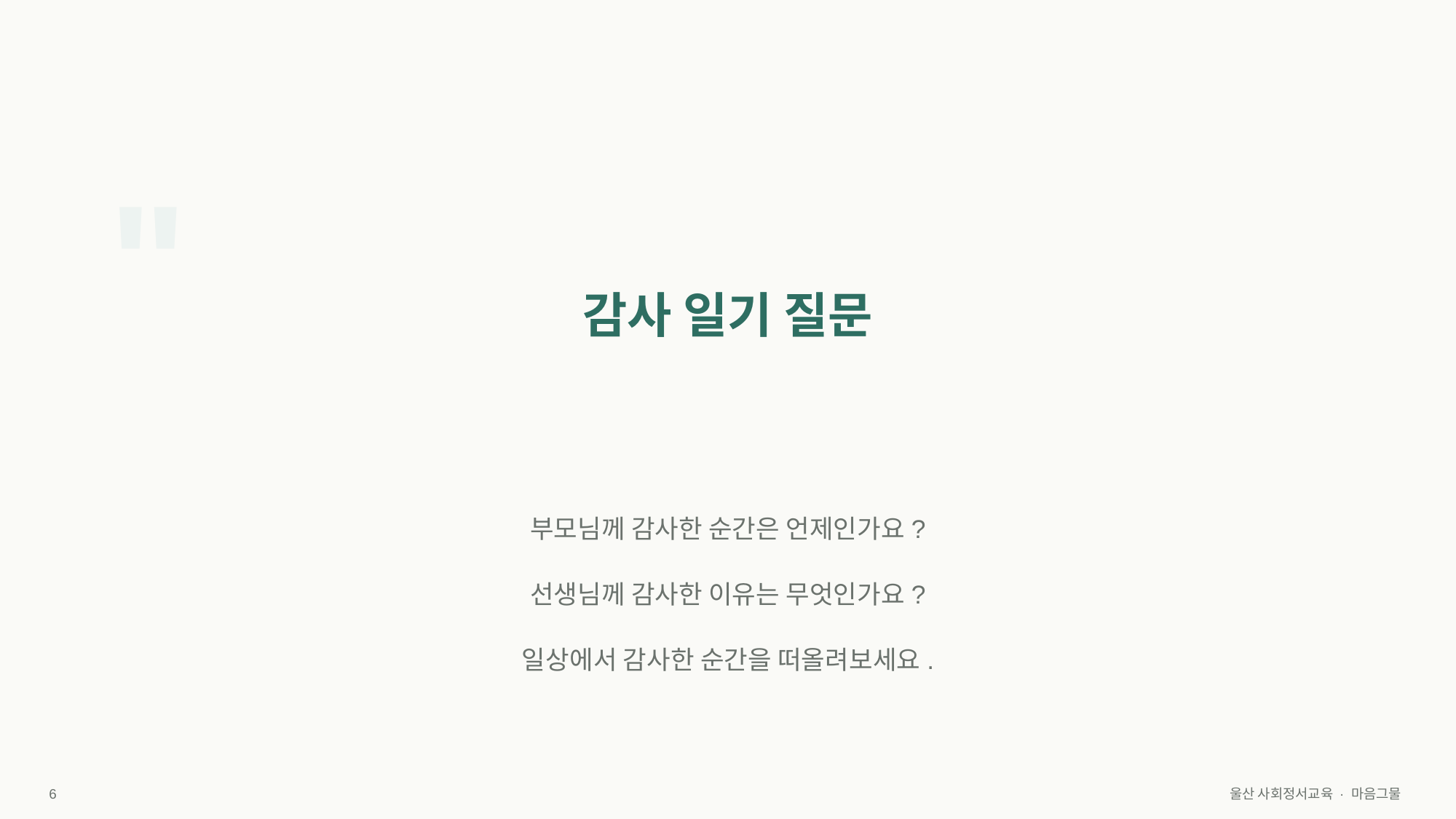

"
감사 일기 질문
부모님께 감사한 순간은 언제인가요?
선생님께 감사한 이유는 무엇인가요?
일상에서 감사한 순간을 떠올려보세요.
6
울산 사회정서교육 · 마음그물